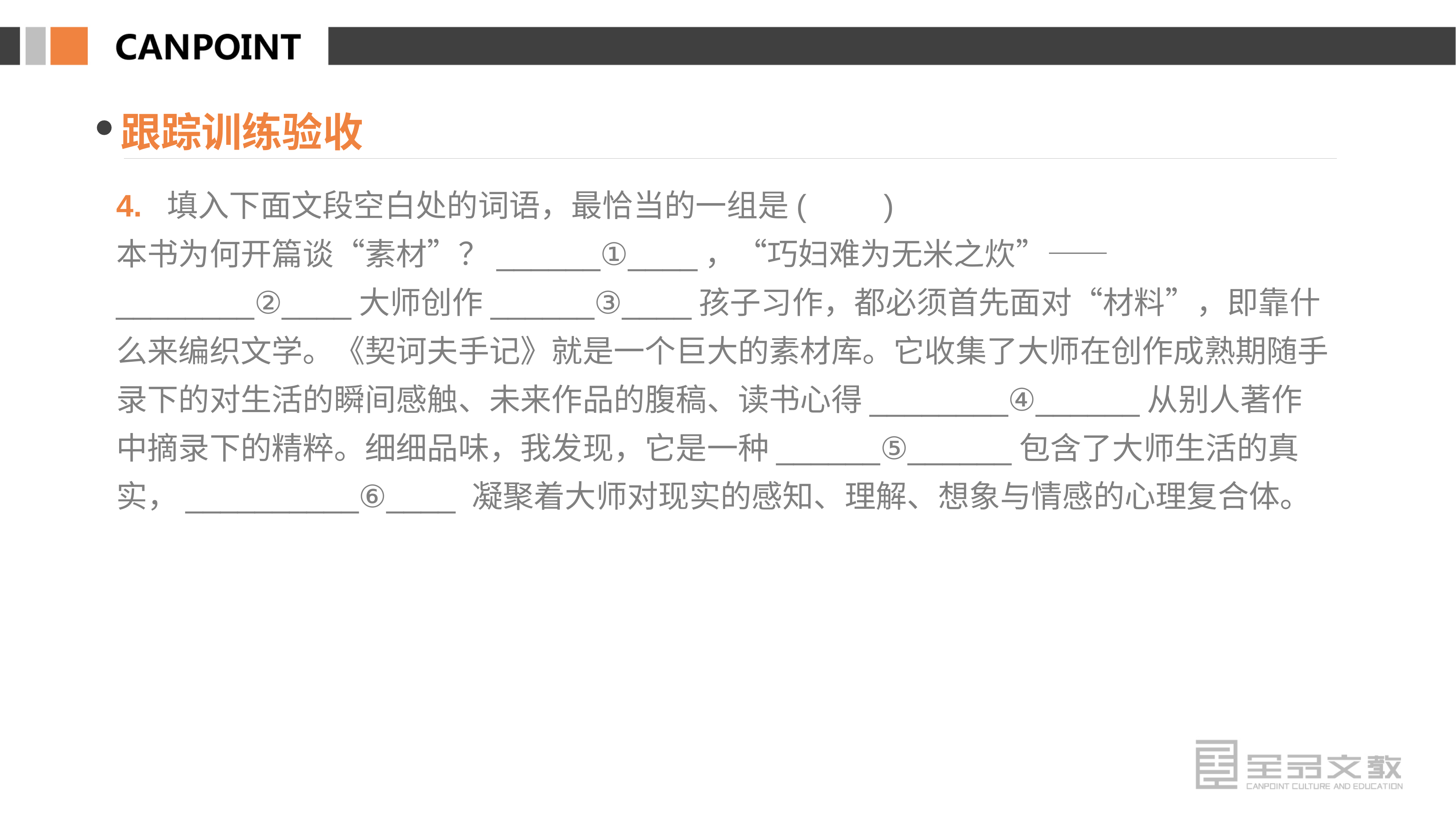

跟踪训练验收

4.  填入下面文段空白处的词语，最恰当的一组是(　　)
本书为何开篇谈“素材”？______①____，“巧妇难为无米之炊”——________②____大师创作______③____孩子习作，都必须首先面对“材料”，即靠什么来编织文学。《契诃夫手记》就是一个巨大的素材库。它收集了大师在创作成熟期随手录下的对生活的瞬间感触、未来作品的腹稿、读书心得________④______从别人著作中摘录下的精粹。细细品味，我发现，它是一种______⑤______包含了大师生活的真实，__________⑥____ 凝聚着大师对现实的感知、理解、想象与情感的心理复合体。